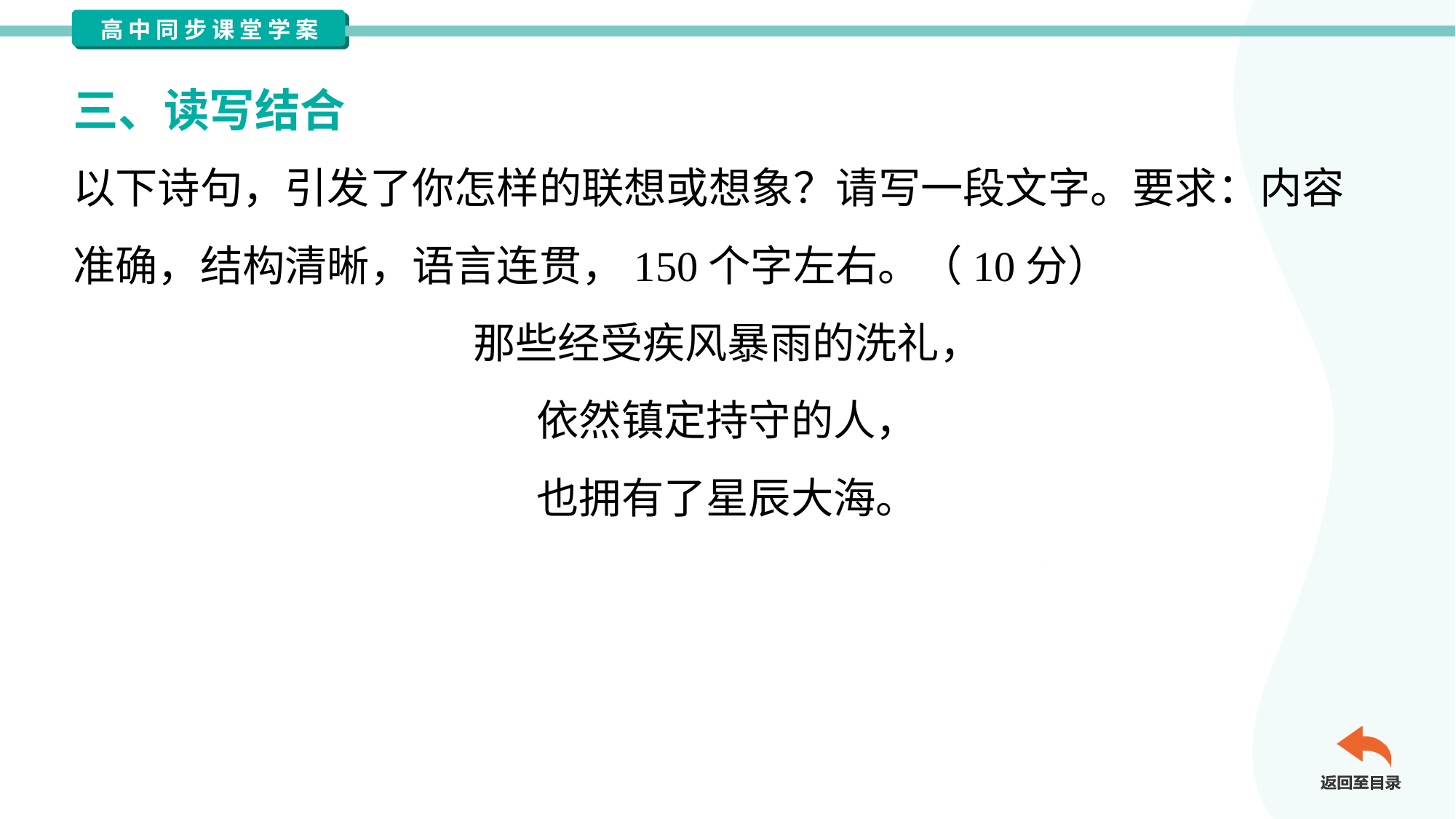

三、读写结合
以下诗句，引发了你怎样的联想或想象？请写一段文字。要求：内容
准确，结构清晰，语言连贯，150个字左右。（10分）
那些经受疾风暴雨的洗礼，
依然镇定持守的人，
也拥有了星辰大海。